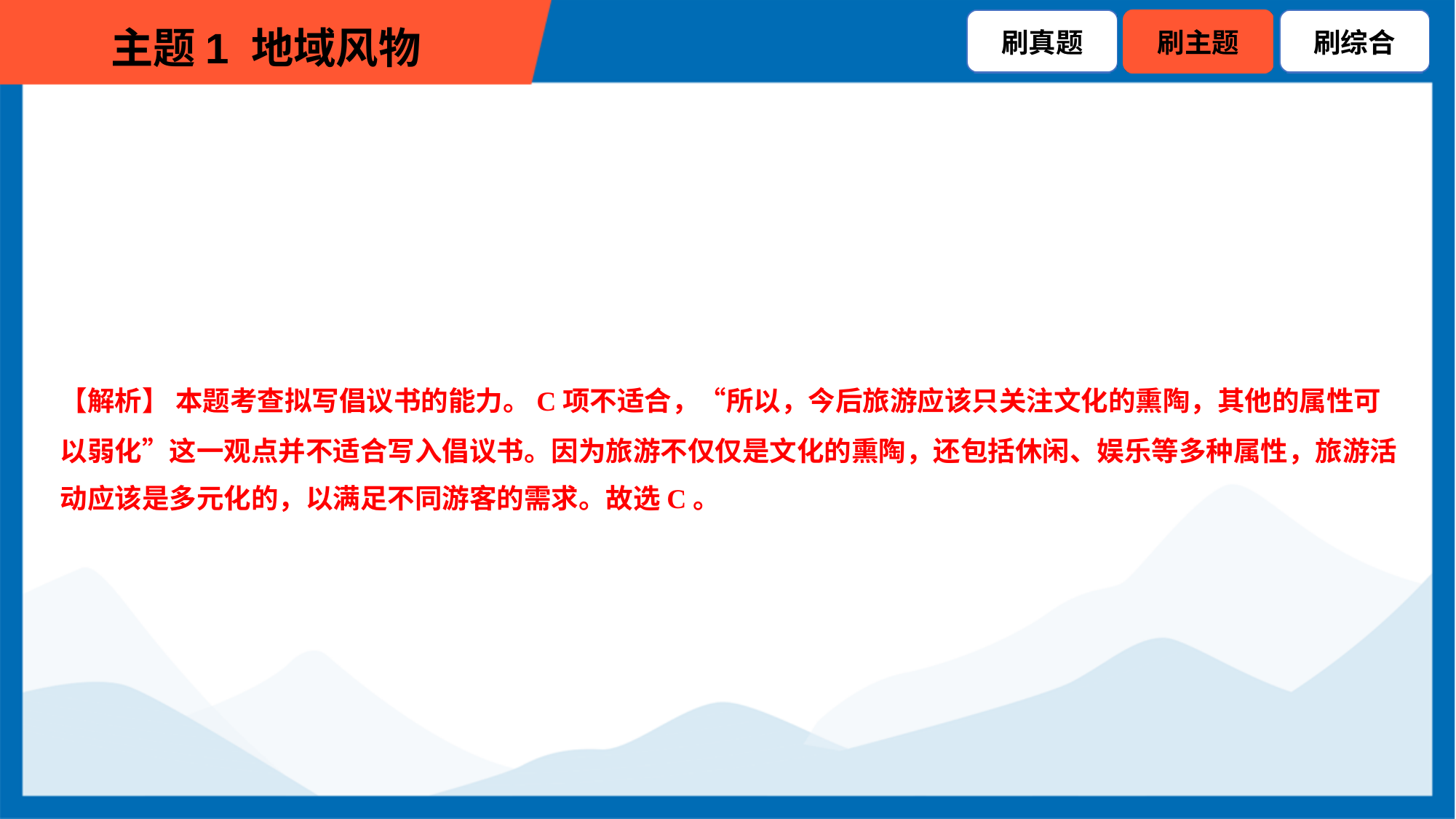

【解析】 本题考查拟写倡议书的能力。C项不适合，“所以，今后旅游应该只关注文化的熏陶，其他的属性可
以弱化”这一观点并不适合写入倡议书。因为旅游不仅仅是文化的熏陶，还包括休闲、娱乐等多种属性，旅游活
动应该是多元化的，以满足不同游客的需求。故选C。